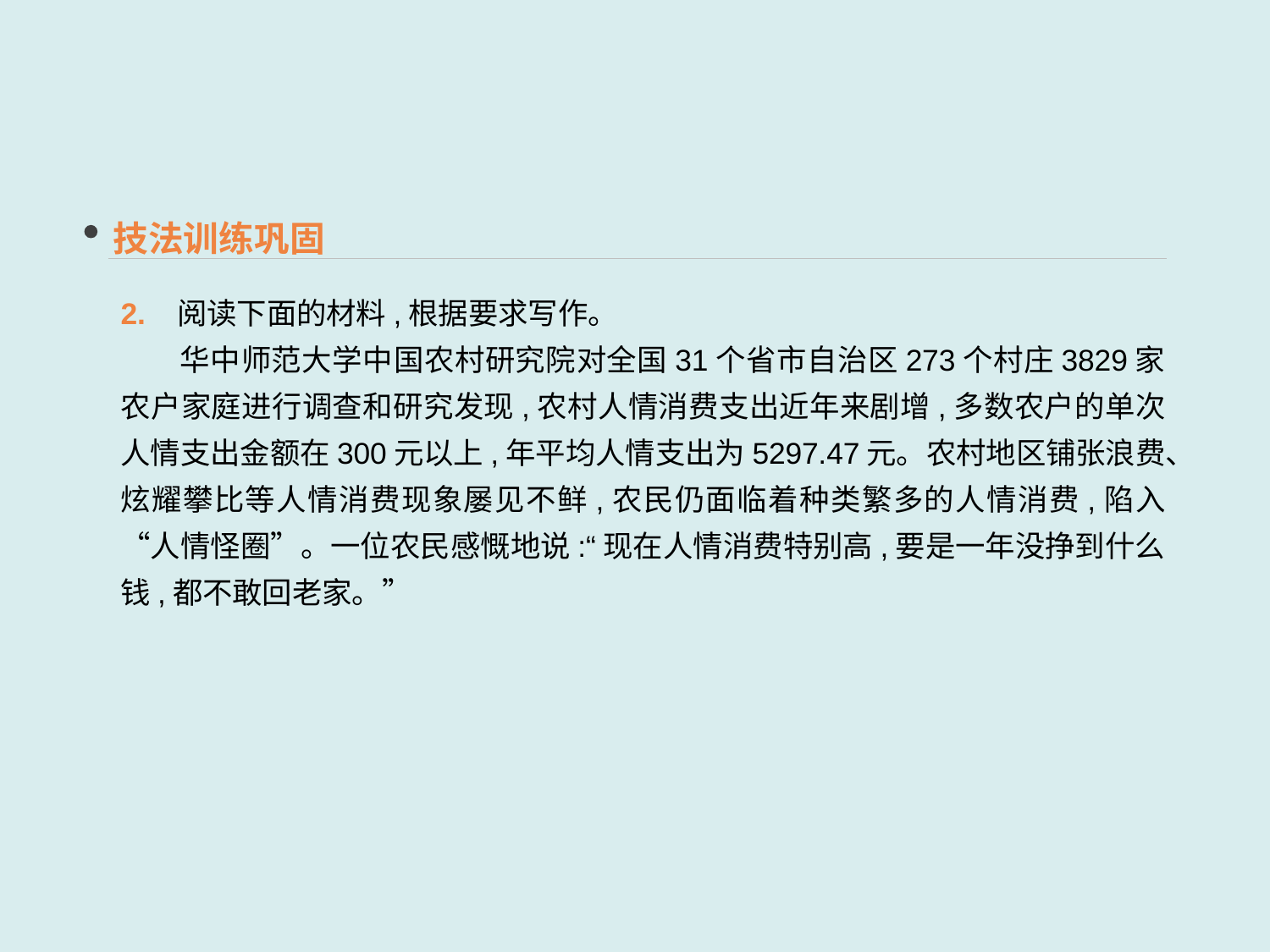

技法训练巩固

2.   阅读下面的材料,根据要求写作。
       华中师范大学中国农村研究院对全国31个省市自治区273个村庄3829家农户家庭进行调查和研究发现,农村人情消费支出近年来剧增,多数农户的单次人情支出金额在300元以上,年平均人情支出为5297.47元。农村地区铺张浪费、炫耀攀比等人情消费现象屡见不鲜,农民仍面临着种类繁多的人情消费,陷入“人情怪圈”。一位农民感慨地说:“现在人情消费特别高,要是一年没挣到什么钱,都不敢回老家。”